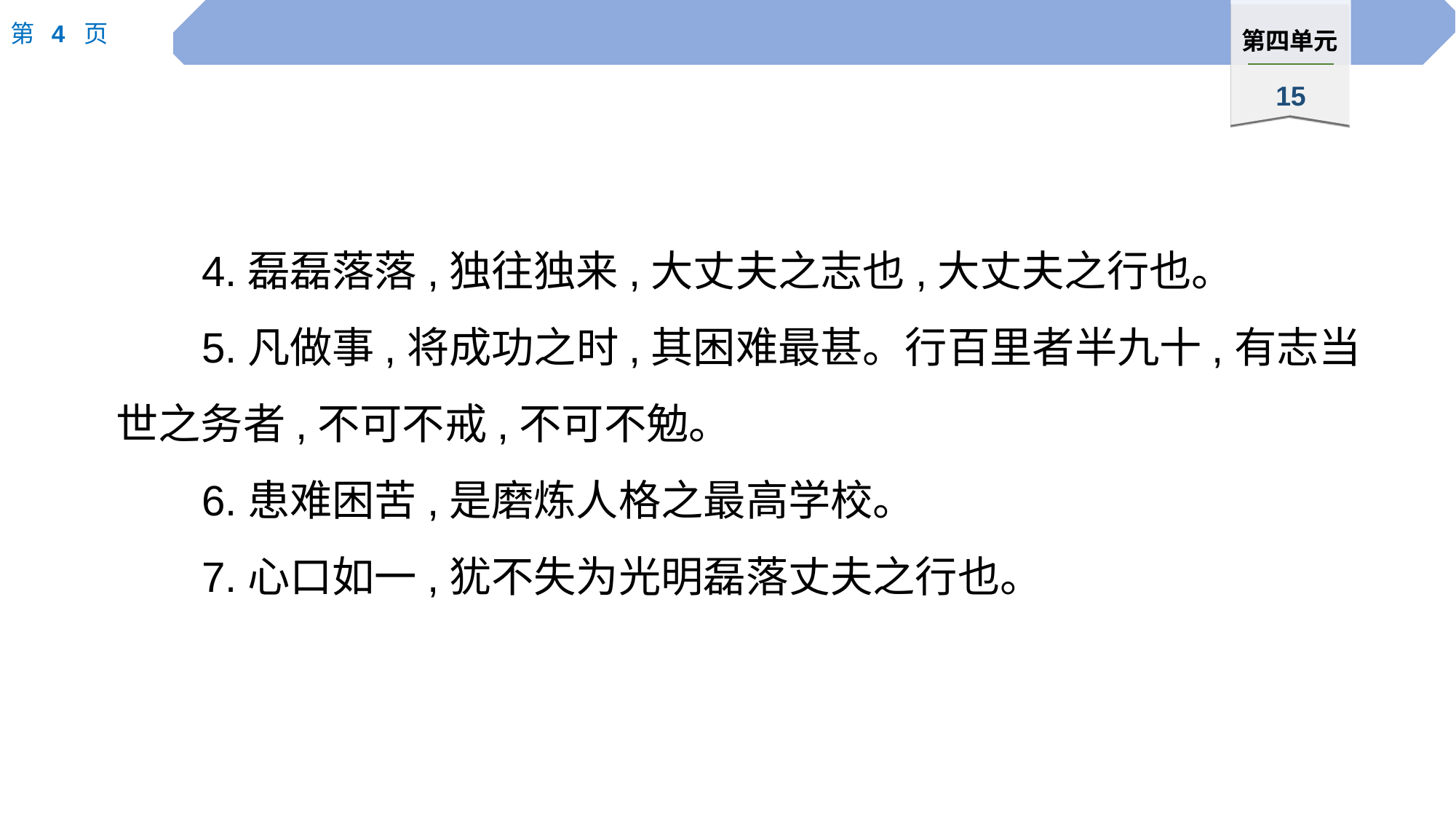

4.磊磊落落,独往独来,大丈夫之志也,大丈夫之行也。
5.凡做事,将成功之时,其困难最甚。行百里者半九十,有志当世之务者,不可不戒,不可不勉。
6.患难困苦,是磨炼人格之最高学校。
7.心口如一,犹不失为光明磊落丈夫之行也。